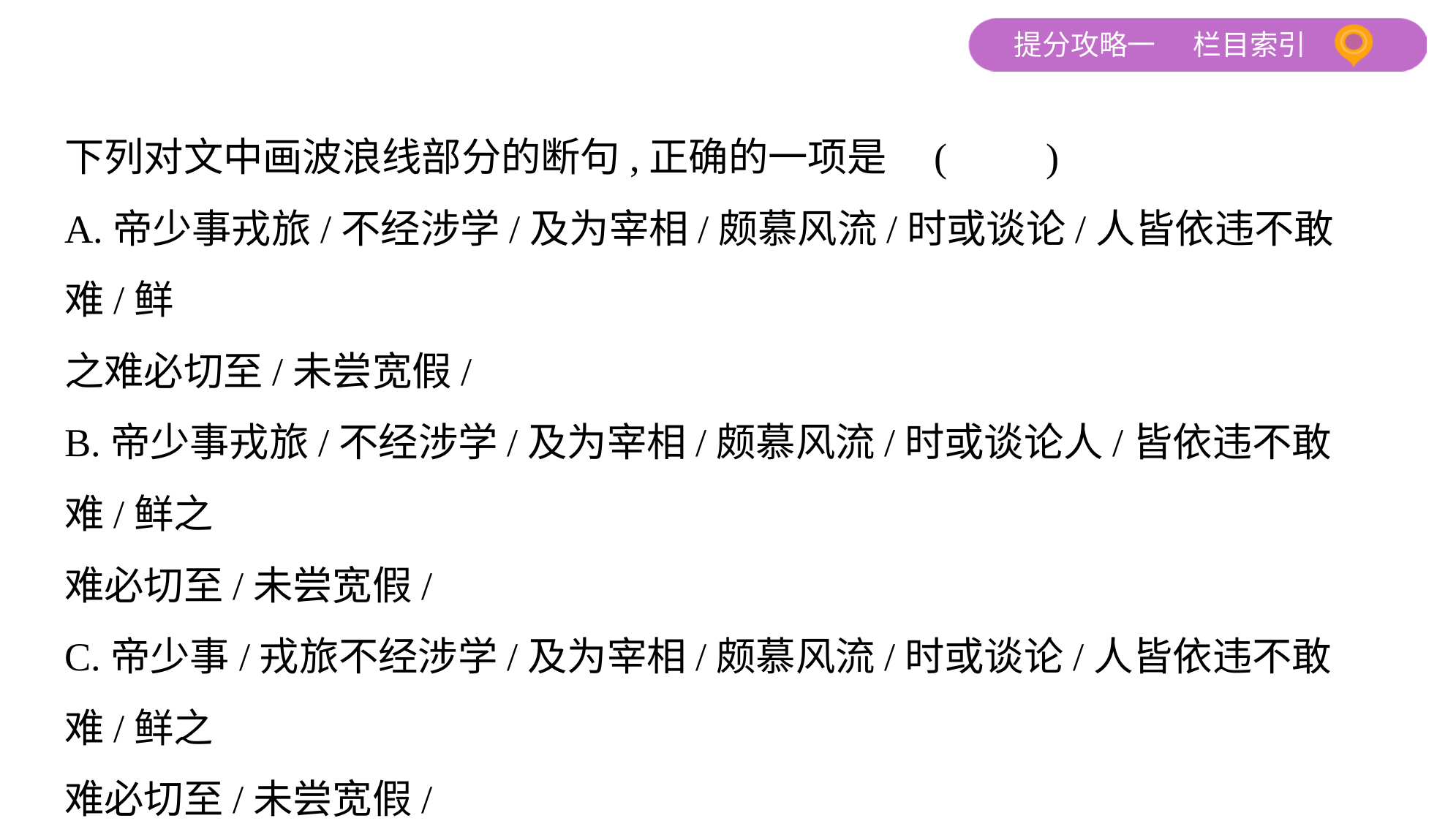

下列对文中画波浪线部分的断句,正确的一项是 (　　)
A.帝少事戎旅/不经涉学/及为宰相/颇慕风流/时或谈论/人皆依违不敢难/鲜
之难必切至/未尝宽假/
B.帝少事戎旅/不经涉学/及为宰相/颇慕风流/时或谈论人/皆依违不敢难/鲜之
难必切至/未尝宽假/
C.帝少事/戎旅不经涉学/及为宰相/颇慕风流/时或谈论/人皆依违不敢难/鲜之
难必切至/未尝宽假/
D.帝少事/戎旅不经涉学/及为宰相/颇慕风流/时或谈论人/皆依违不敢难/鲜
之难必切至/未尝宽假/